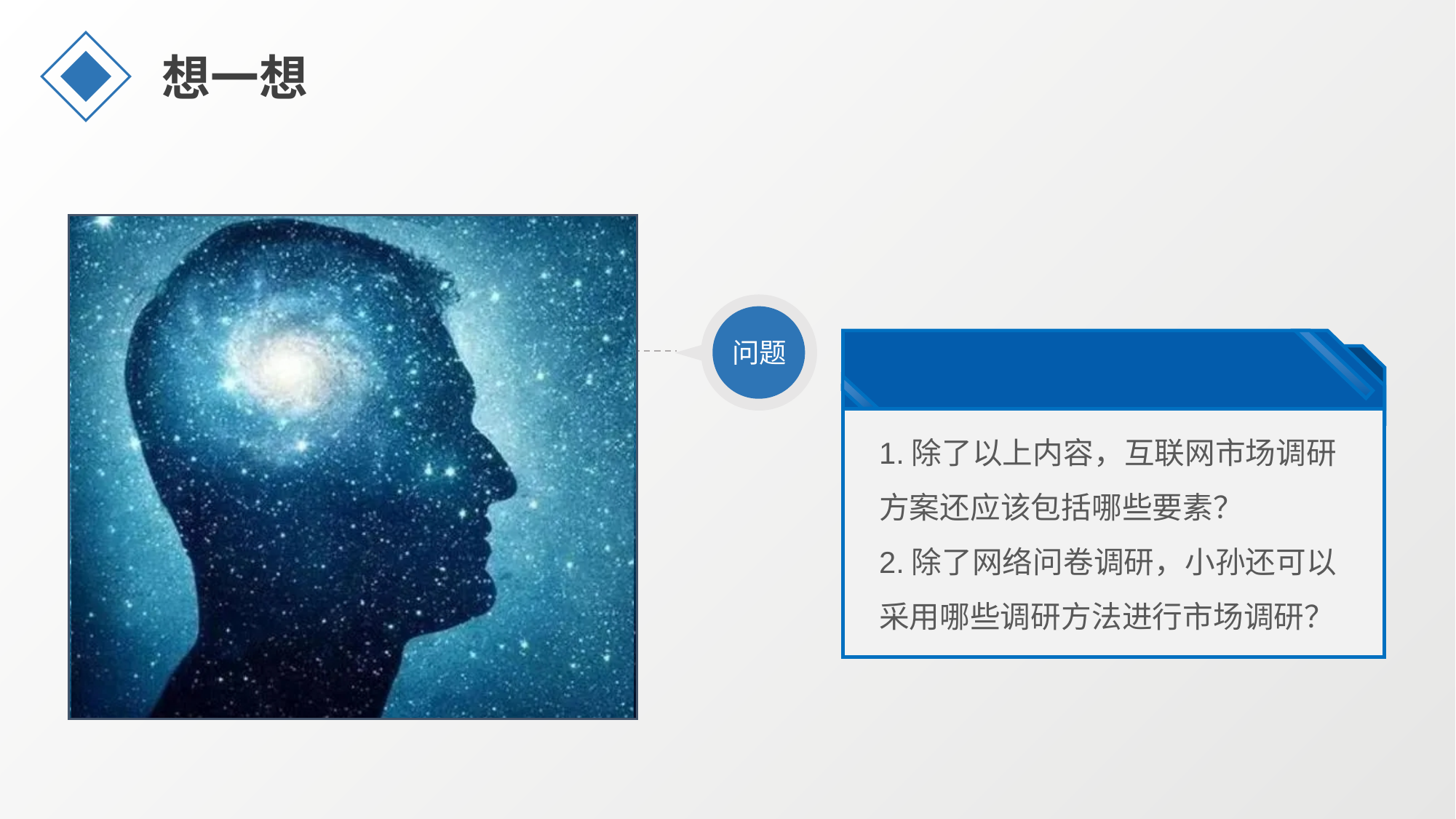

想一想

问题
1.除了以上内容，互联网市场调研方案还应该包括哪些要素？
2.除了网络问卷调研，小孙还可以采用哪些调研方法进行市场调研？